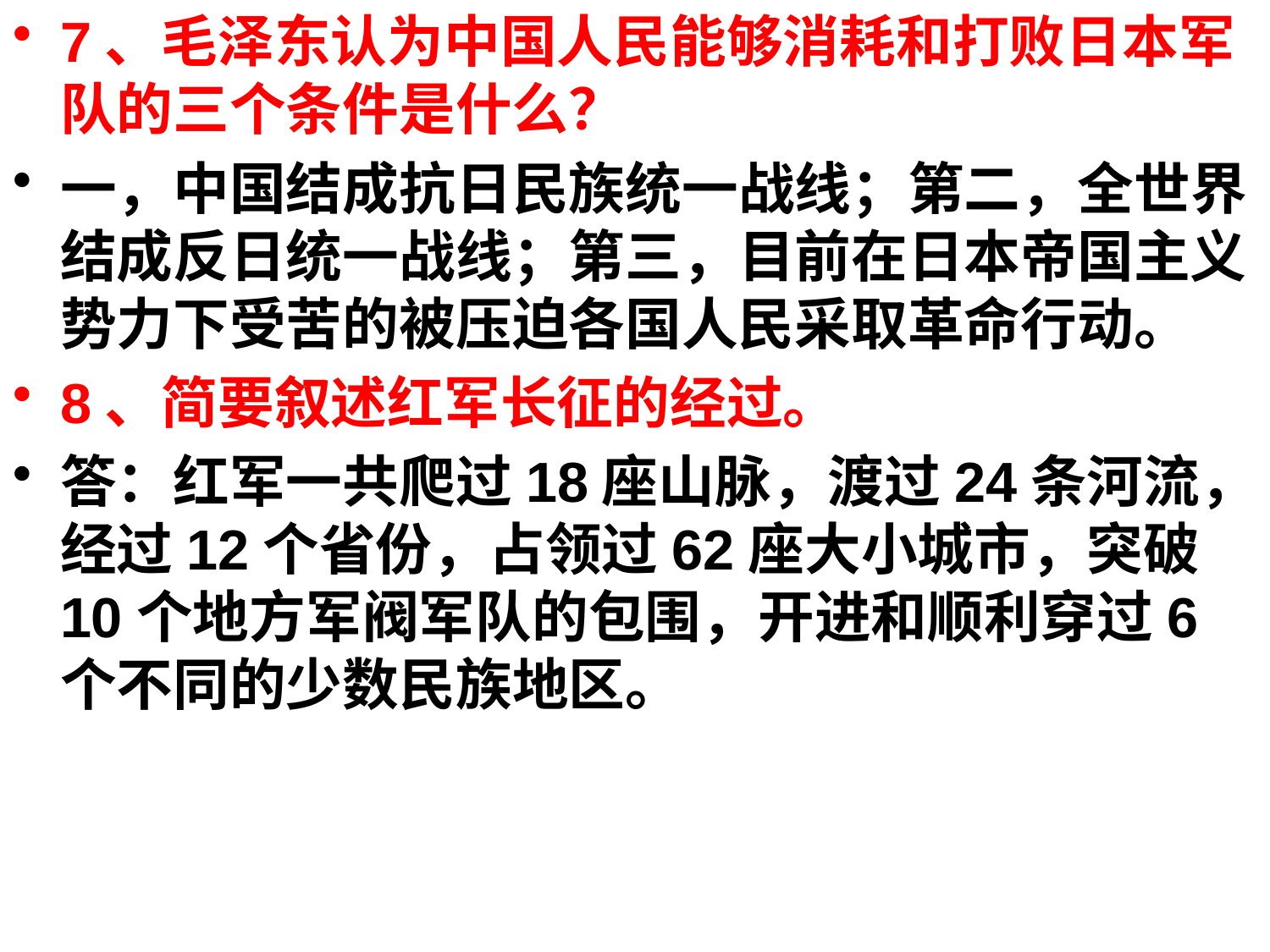

7、毛泽东认为中国人民能够消耗和打败日本军队的三个条件是什么？
一，中国结成抗日民族统一战线；第二，全世界结成反日统一战线；第三，目前在日本帝国主义势力下受苦的被压迫各国人民采取革命行动。
8、简要叙述红军长征的经过。
答：红军一共爬过18座山脉，渡过24条河流，经过12个省份，占领过62座大小城市，突破10个地方军阀军队的包围，开进和顺利穿过6个不同的少数民族地区。

#